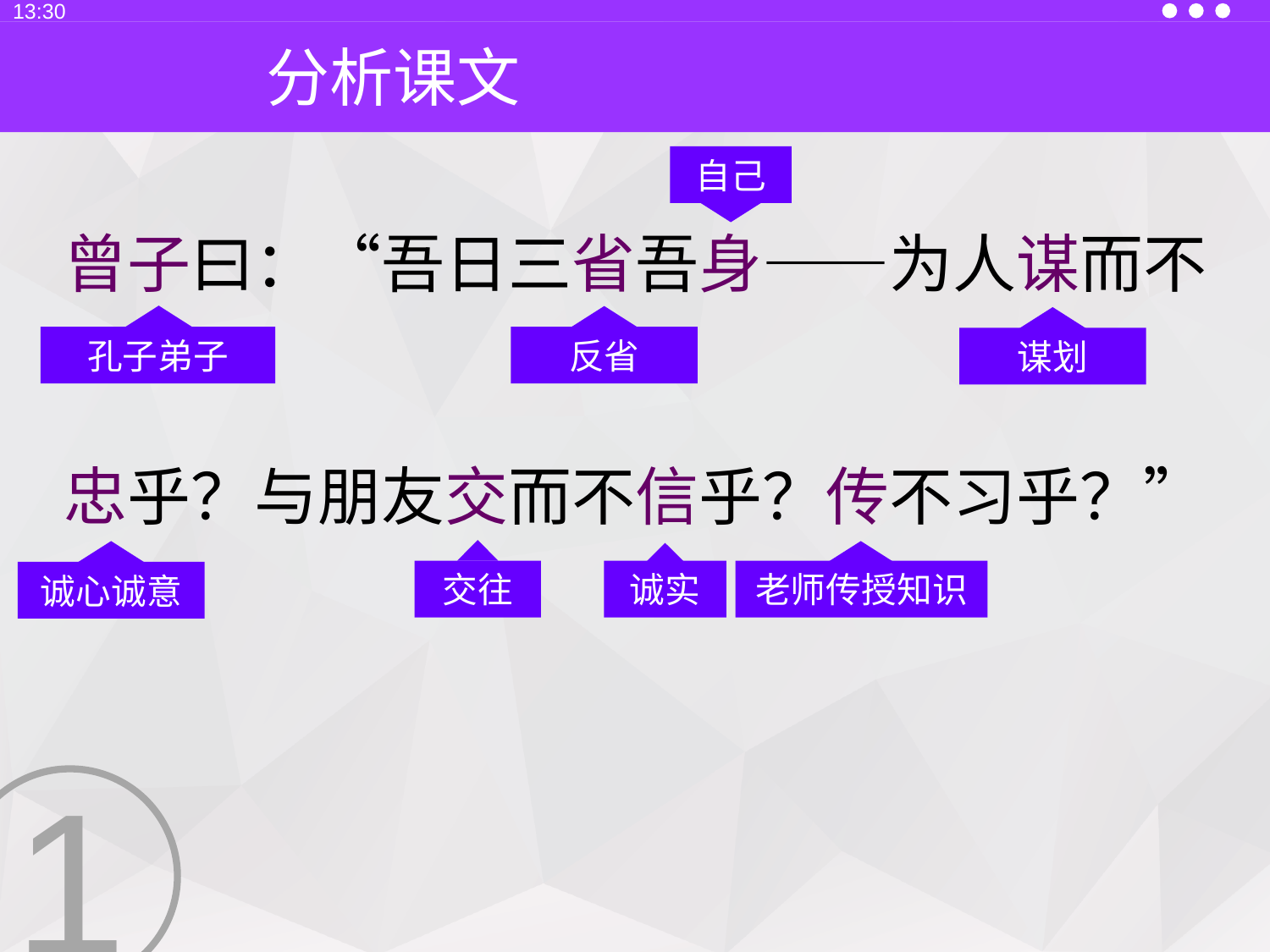

13:30

分析课文
自己

曾子曰：“吾日三省吾身——为人谋而不

孔子弟子

反省

谋划
忠乎？与朋友交而不信乎？传不习乎？”

交往

诚心诚意

老师传授知识

诚实
1